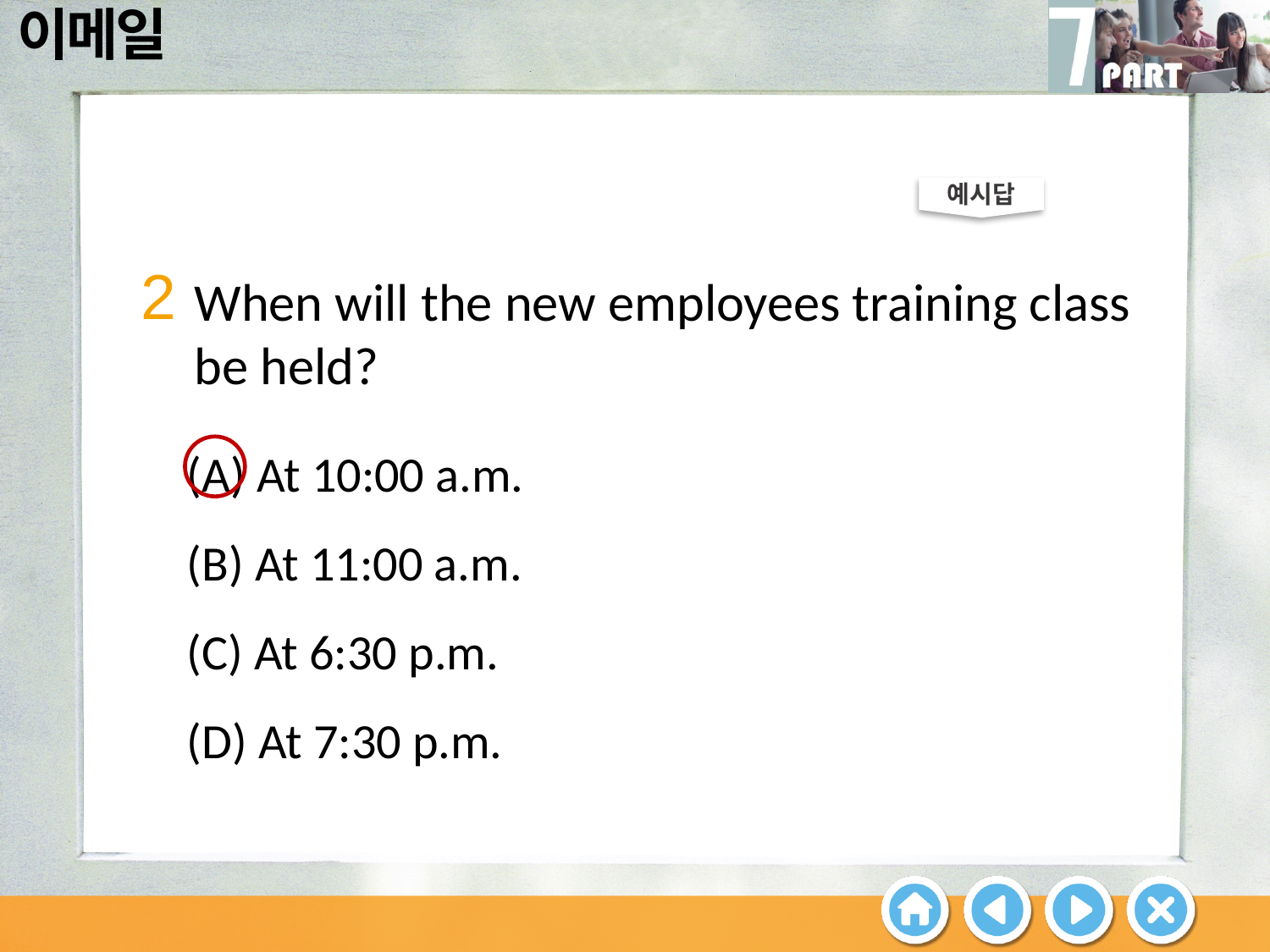

예시답
2
When will the new employees training class
be held?
(A) At 10:00 a.m.
(B) At 11:00 a.m.
(C) At 6:30 p.m.
(D) At 7:30 p.m.